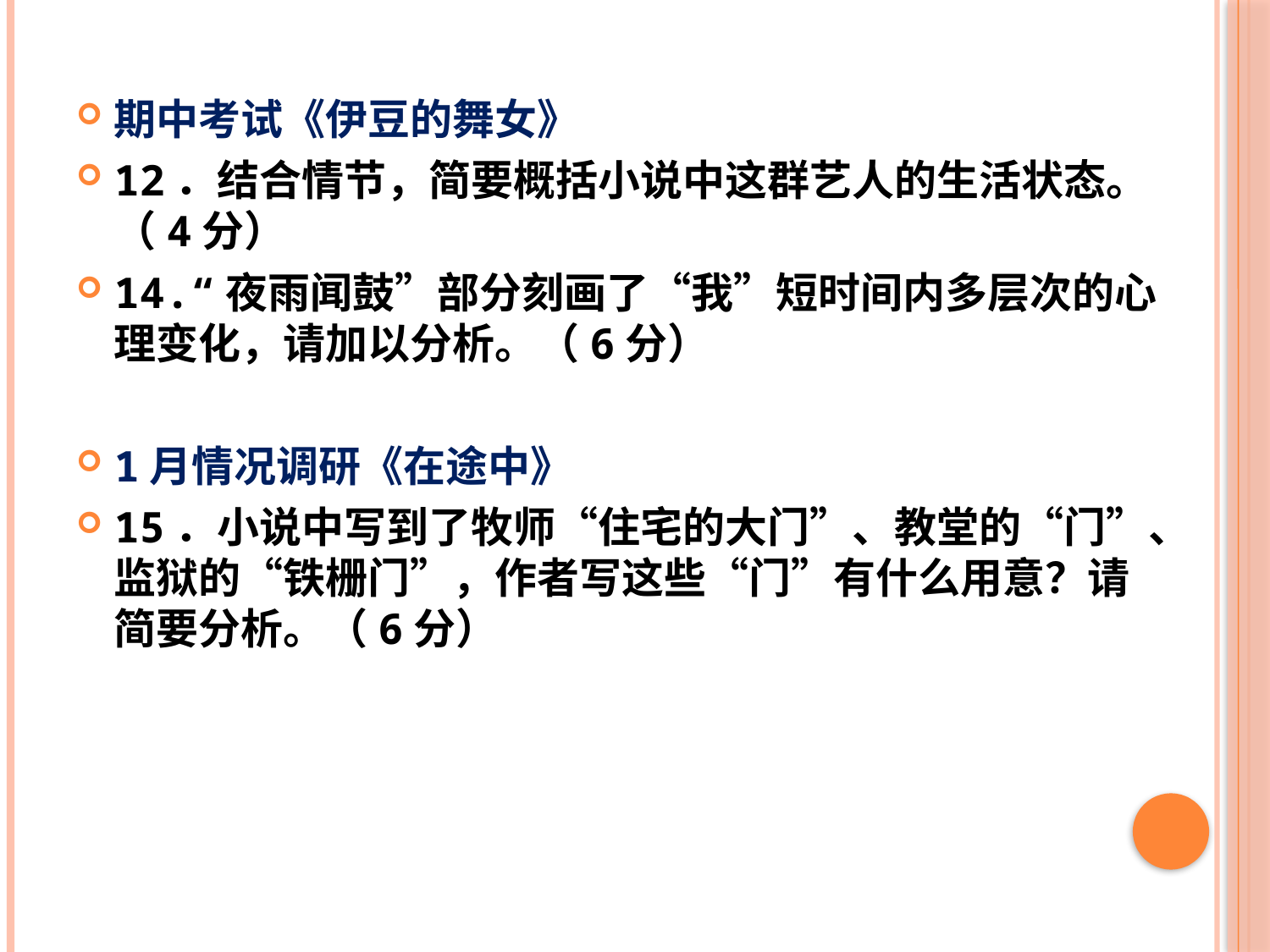

期中考试《伊豆的舞女》
12．结合情节，简要概括小说中这群艺人的生活状态。（4分）
14.“夜雨闻鼓”部分刻画了“我”短时间内多层次的心理变化，请加以分析。（6分）

1月情况调研《在途中》
15．小说中写到了牧师“住宅的大门”、教堂的“门”、监狱的“铁栅门”，作者写这些“门”有什么用意？请简要分析。（6分）